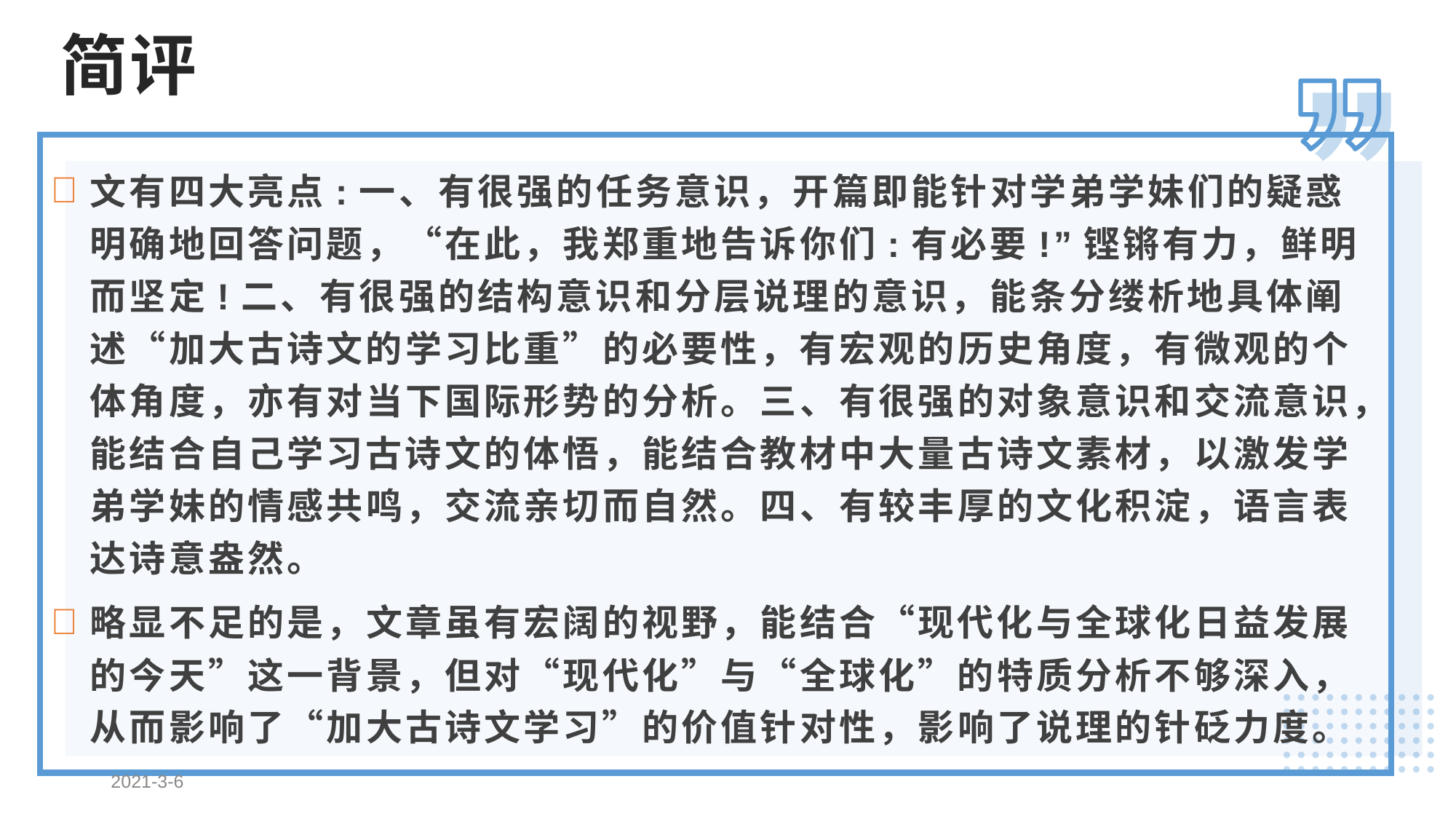

简评

文有四大亮点:一、有很强的任务意识，开篇即能针对学弟学妹们的疑惑明确地回答问题，“在此，我郑重地告诉你们:有必要!”铿锵有力，鲜明而坚定!二、有很强的结构意识和分层说理的意识，能条分缕析地具体阐述“加大古诗文的学习比重”的必要性，有宏观的历史角度，有微观的个体角度，亦有对当下国际形势的分析。三、有很强的对象意识和交流意识，能结合自己学习古诗文的体悟，能结合教材中大量古诗文素材，以激发学弟学妹的情感共鸣，交流亲切而自然。四、有较丰厚的文化积淀，语言表达诗意盎然。
略显不足的是，文章虽有宏阔的视野，能结合“现代化与全球化日益发展的今天”这一背景，但对“现代化”与“全球化”的特质分析不够深入，从而影响了“加大古诗文学习”的价值针对性，影响了说理的针砭力度。

2021-3-6